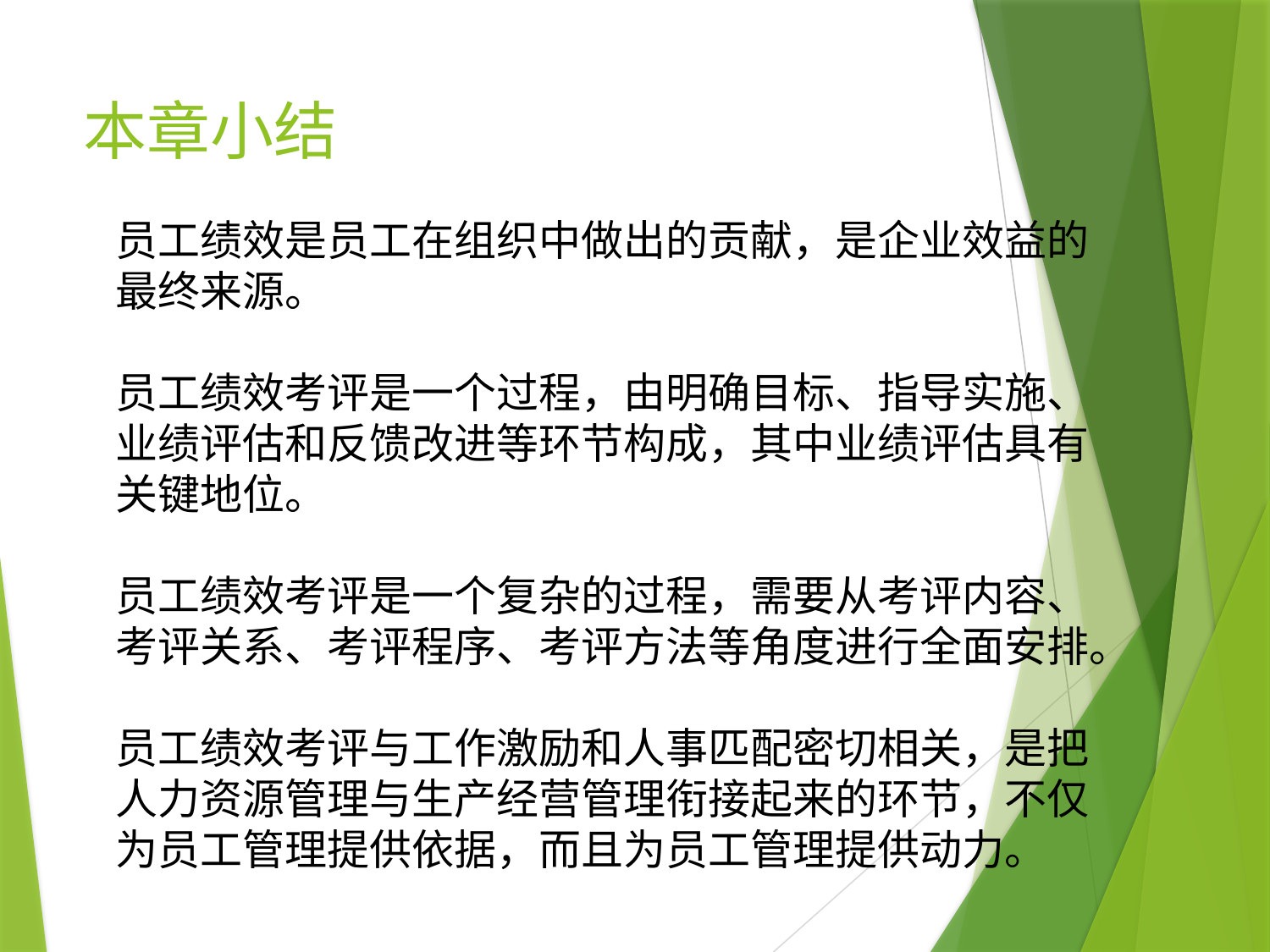

# 本章小结
员工绩效是员工在组织中做出的贡献，是企业效益的最终来源。

员工绩效考评是一个过程，由明确目标、指导实施、业绩评估和反馈改进等环节构成，其中业绩评估具有关键地位。

员工绩效考评是一个复杂的过程，需要从考评内容、考评关系、考评程序、考评方法等角度进行全面安排。

员工绩效考评与工作激励和人事匹配密切相关，是把人力资源管理与生产经营管理衔接起来的环节，不仅为员工管理提供依据，而且为员工管理提供动力。